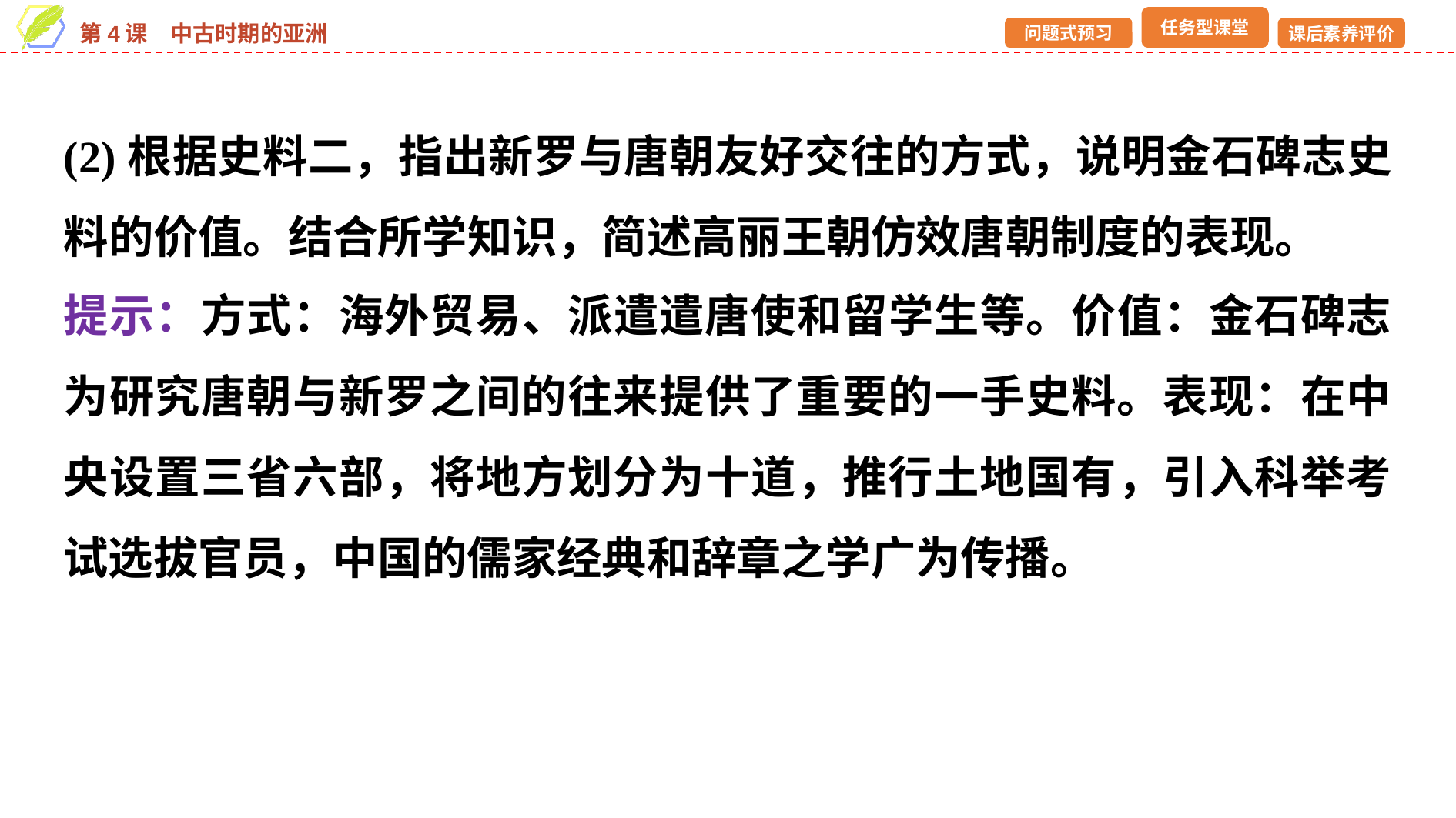

(2)根据史料二，指出新罗与唐朝友好交往的方式，说明金石碑志史料的价值。结合所学知识，简述高丽王朝仿效唐朝制度的表现。
提示：方式：海外贸易、派遣遣唐使和留学生等。价值：金石碑志为研究唐朝与新罗之间的往来提供了重要的一手史料。表现：在中央设置三省六部，将地方划分为十道，推行土地国有，引入科举考试选拔官员，中国的儒家经典和辞章之学广为传播。